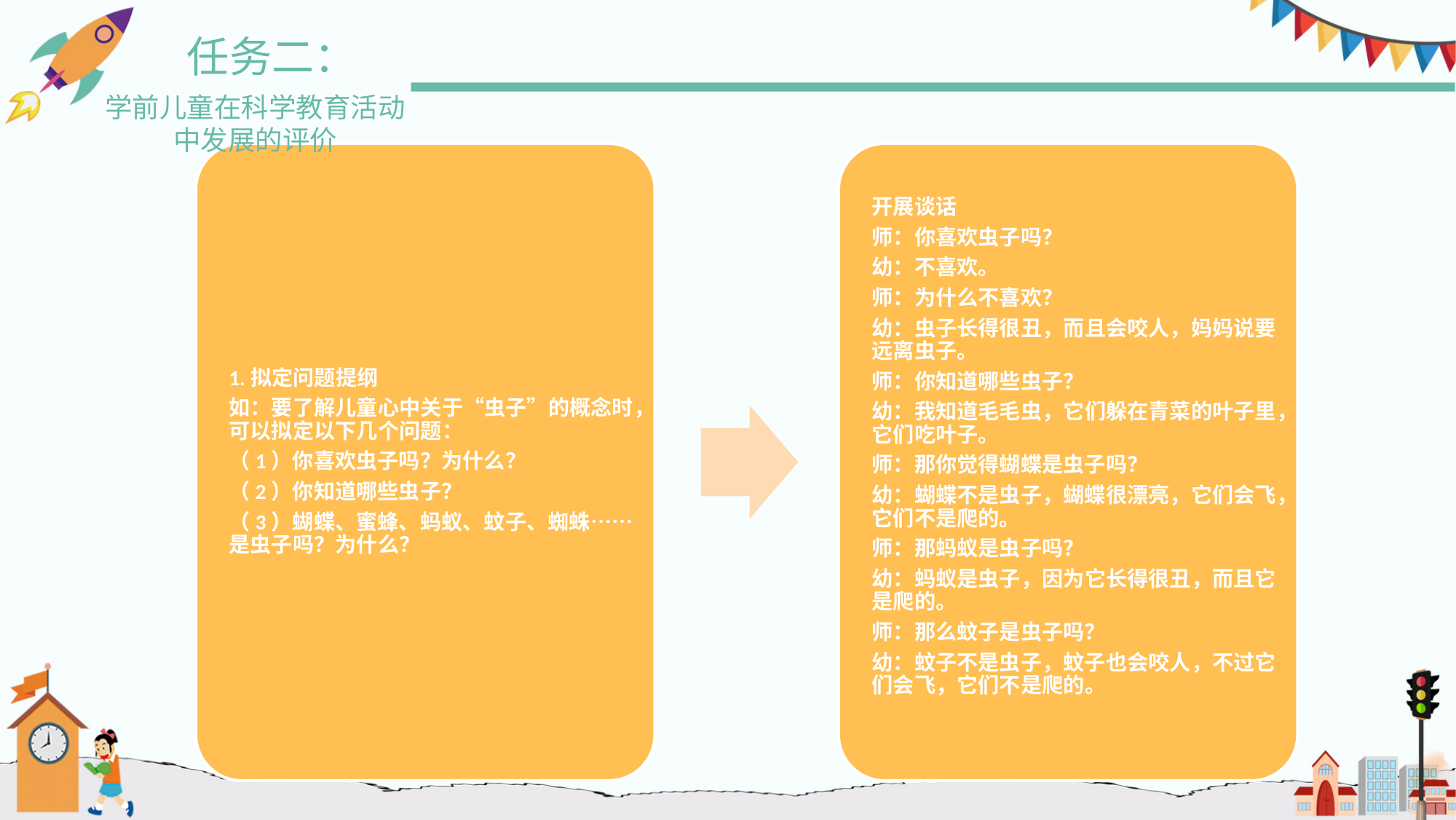

任务二：

学前儿童在科学教育活动
中发展的评价
1.拟定问题提纲
如：要了解儿童心中关于“虫子”的概念时，可以拟定以下几个问题：
（1）你喜欢虫子吗？为什么？
（2）你知道哪些虫子？
（3）蝴蝶、蜜蜂、蚂蚁、蚊子、蜘蛛……是虫子吗？为什么？

开展谈话
师：你喜欢虫子吗？
幼：不喜欢。
师：为什么不喜欢？
幼：虫子长得很丑，而且会咬人，妈妈说要远离虫子。
师：你知道哪些虫子？
幼：我知道毛毛虫，它们躲在青菜的叶子里，它们吃叶子。
师：那你觉得蝴蝶是虫子吗？
幼：蝴蝶不是虫子，蝴蝶很漂亮，它们会飞，它们不是爬的。
师：那蚂蚁是虫子吗？
幼：蚂蚁是虫子，因为它长得很丑，而且它是爬的。
师：那么蚊子是虫子吗？
幼：蚊子不是虫子，蚊子也会咬人，不过它们会飞，它们不是爬的。